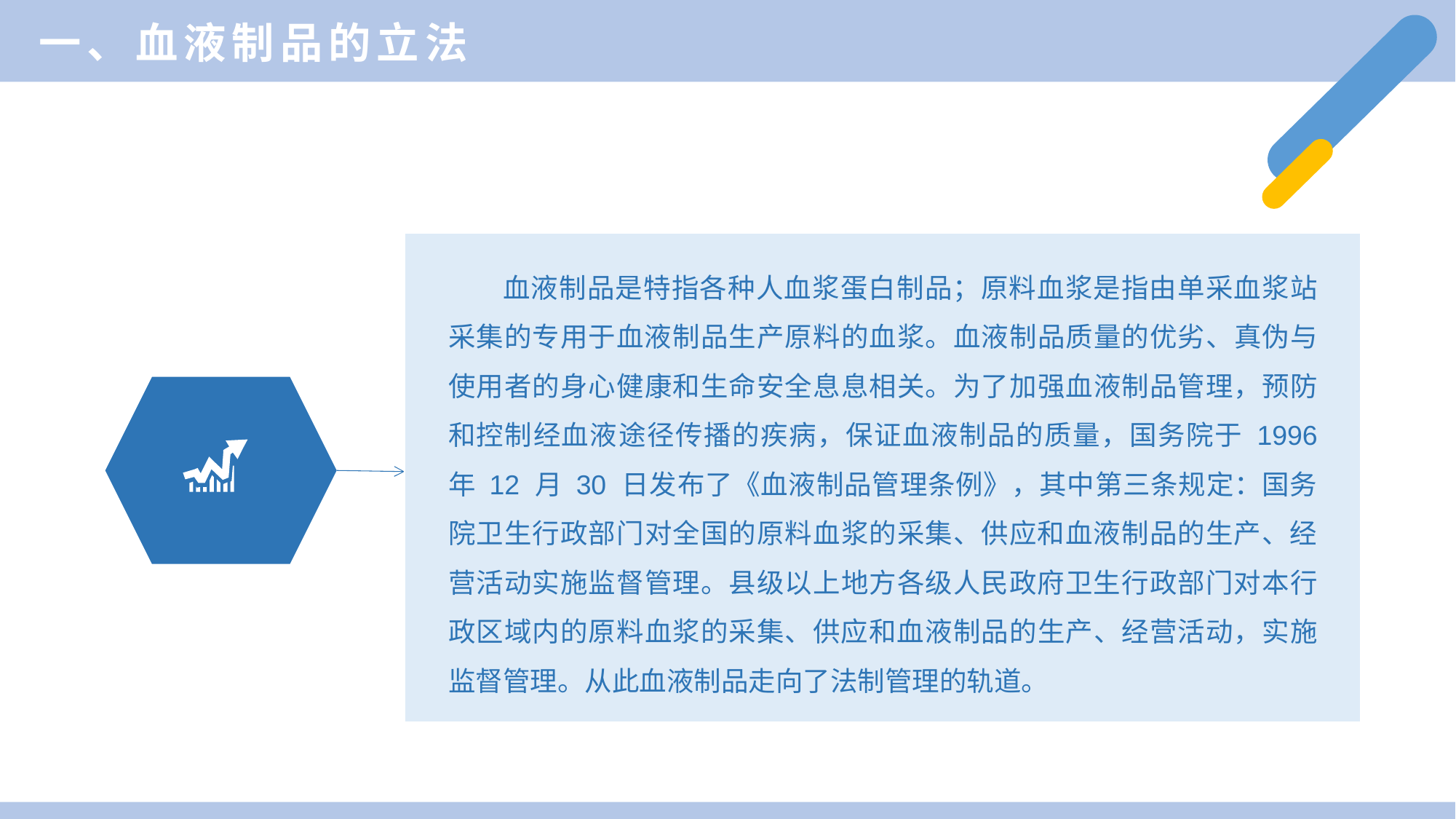

一、血液制品的立法

血液制品是特指各种人血浆蛋白制品；原料血浆是指由单采血浆站采集的专用于血液制品生产原料的血浆。血液制品质量的优劣、真伪与使用者的身心健康和生命安全息息相关。为了加强血液制品管理，预防和控制经血液途径传播的疾病，保证血液制品的质量，国务院于 1996 年 12 月 30 日发布了《血液制品管理条例》，其中第三条规定：国务院卫生行政部门对全国的原料血浆的采集、供应和血液制品的生产、经营活动实施监督管理。县级以上地方各级人民政府卫生行政部门对本行政区域内的原料血浆的采集、供应和血液制品的生产、经营活动，实施监督管理。从此血液制品走向了法制管理的轨道。